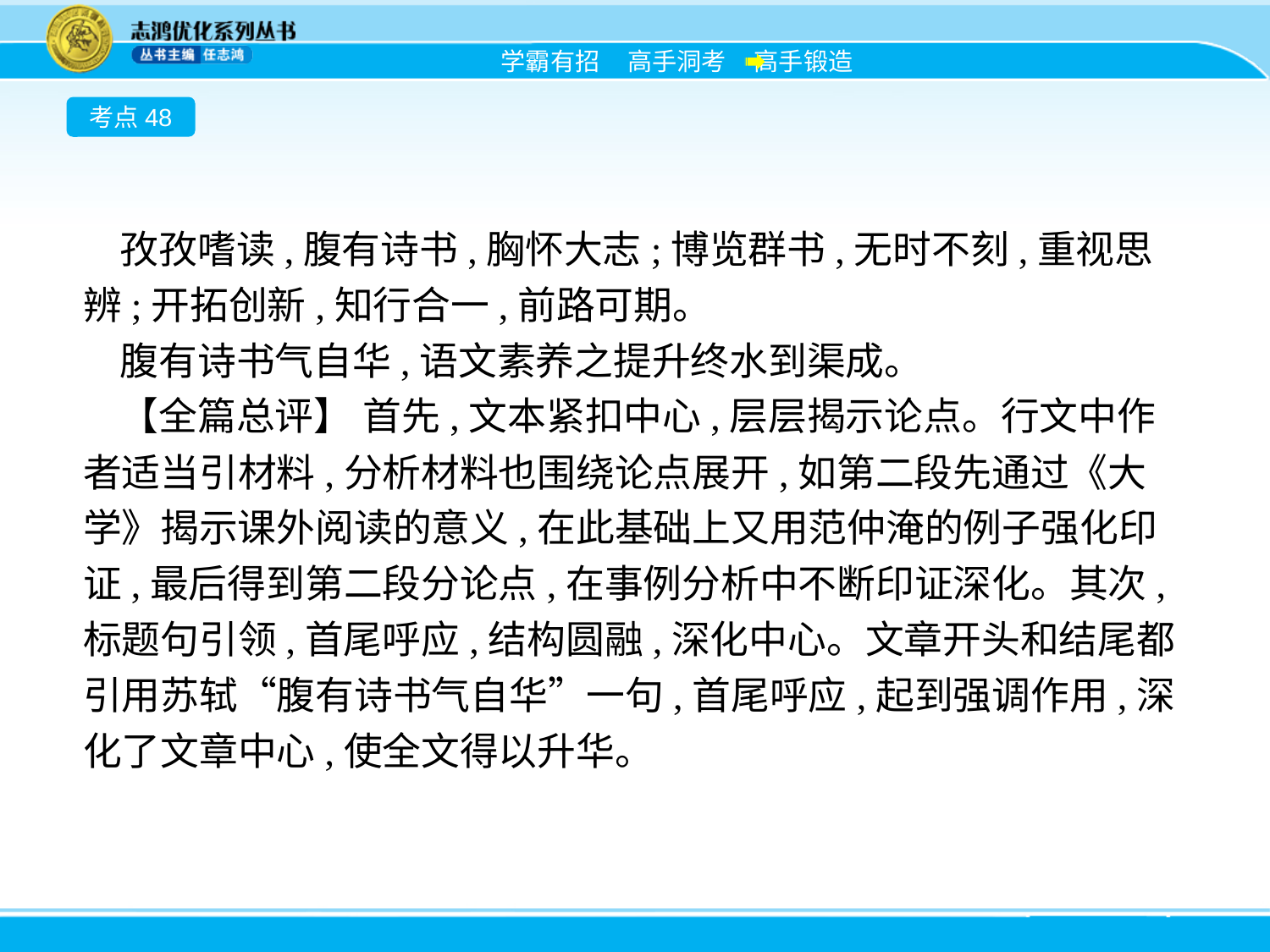

考点48
孜孜嗜读,腹有诗书,胸怀大志;博览群书,无时不刻,重视思辨;开拓创新,知行合一,前路可期。
腹有诗书气自华,语文素养之提升终水到渠成。
【全篇总评】 首先,文本紧扣中心,层层揭示论点。行文中作者适当引材料,分析材料也围绕论点展开,如第二段先通过《大学》揭示课外阅读的意义,在此基础上又用范仲淹的例子强化印证,最后得到第二段分论点,在事例分析中不断印证深化。其次,标题句引领,首尾呼应,结构圆融,深化中心。文章开头和结尾都引用苏轼“腹有诗书气自华”一句,首尾呼应,起到强调作用,深化了文章中心,使全文得以升华。